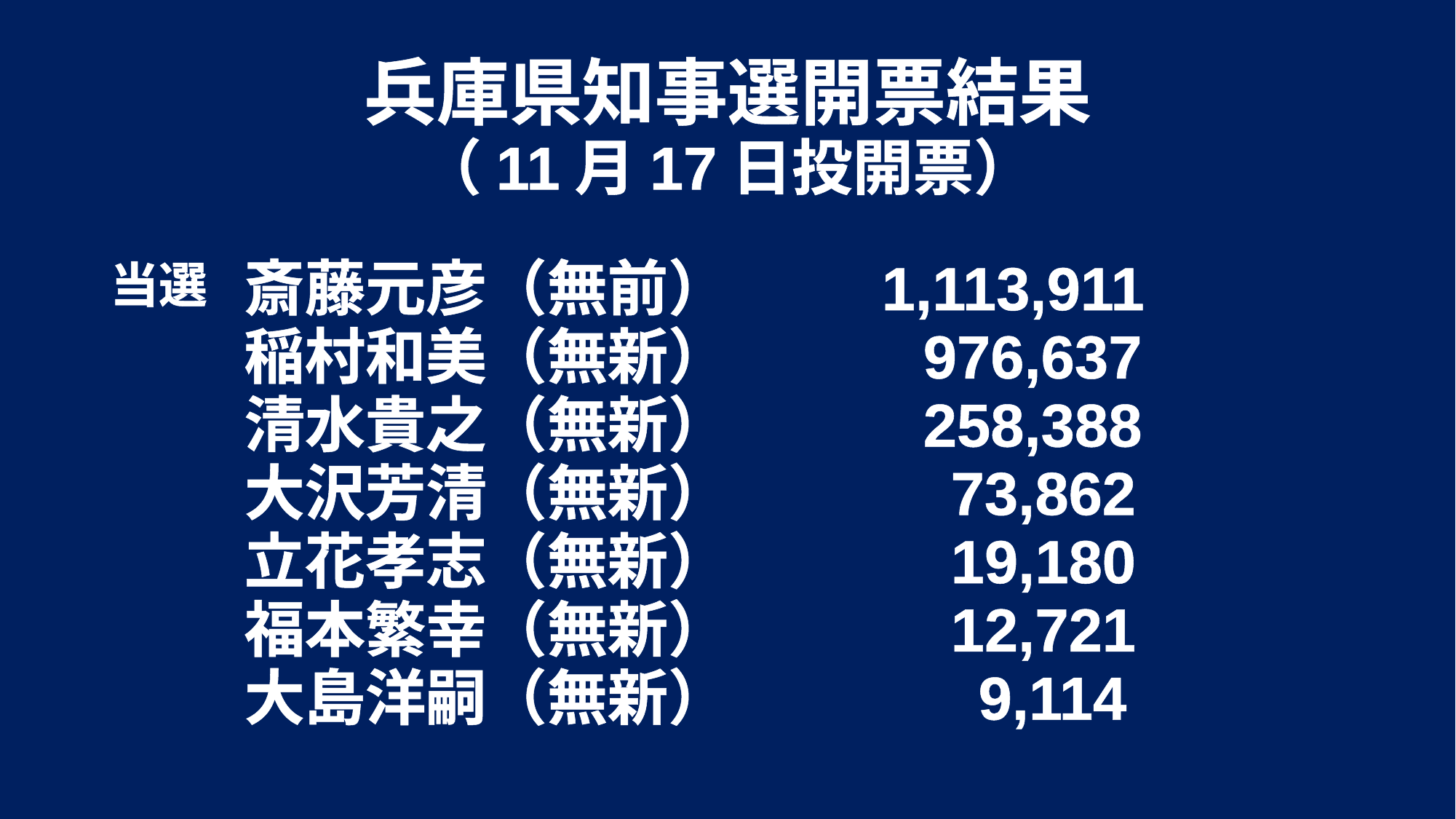

兵庫県知事選開票結果
（11月17日投開票）
斎藤元彦（無前）          1,113,911
稲村和美（無新）             976,637
清水貴之（無新）             258,388
大沢芳清（無新）               73,862
立花孝志（無新）               19,180
福本繁幸（無新）               12,721
大島洋嗣（無新）                 9,114
当選